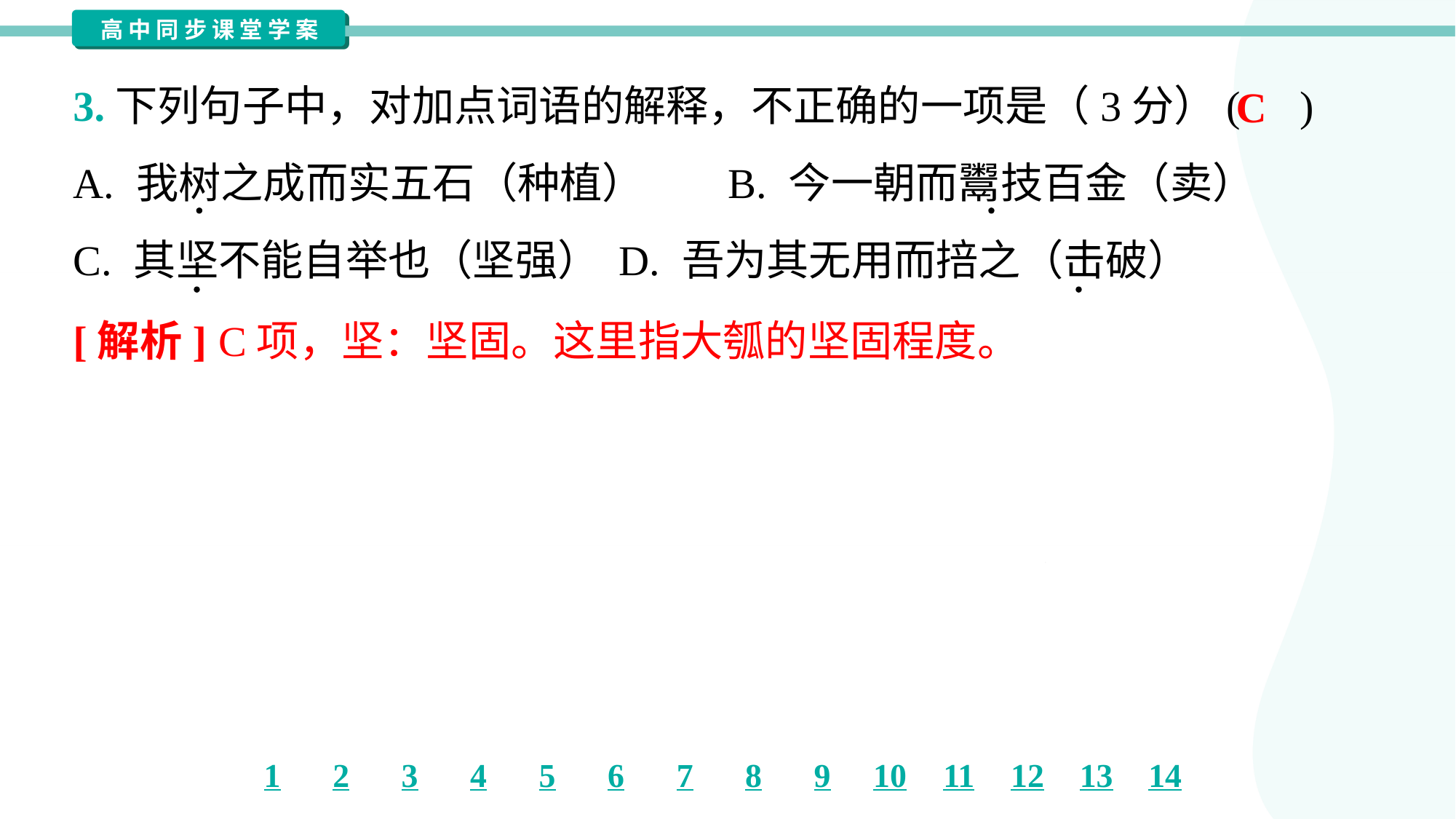

3.下列句子中，对加点词语的解释，不正确的一项是（3分）(     )
C
A. 我树之成而实五石（种植）	B. 今一朝而鬻技百金（卖）
C. 其坚不能自举也（坚强）	D. 吾为其无用而掊之（击破）

[解析] C项，坚：坚固。这里指大瓠的坚固程度。